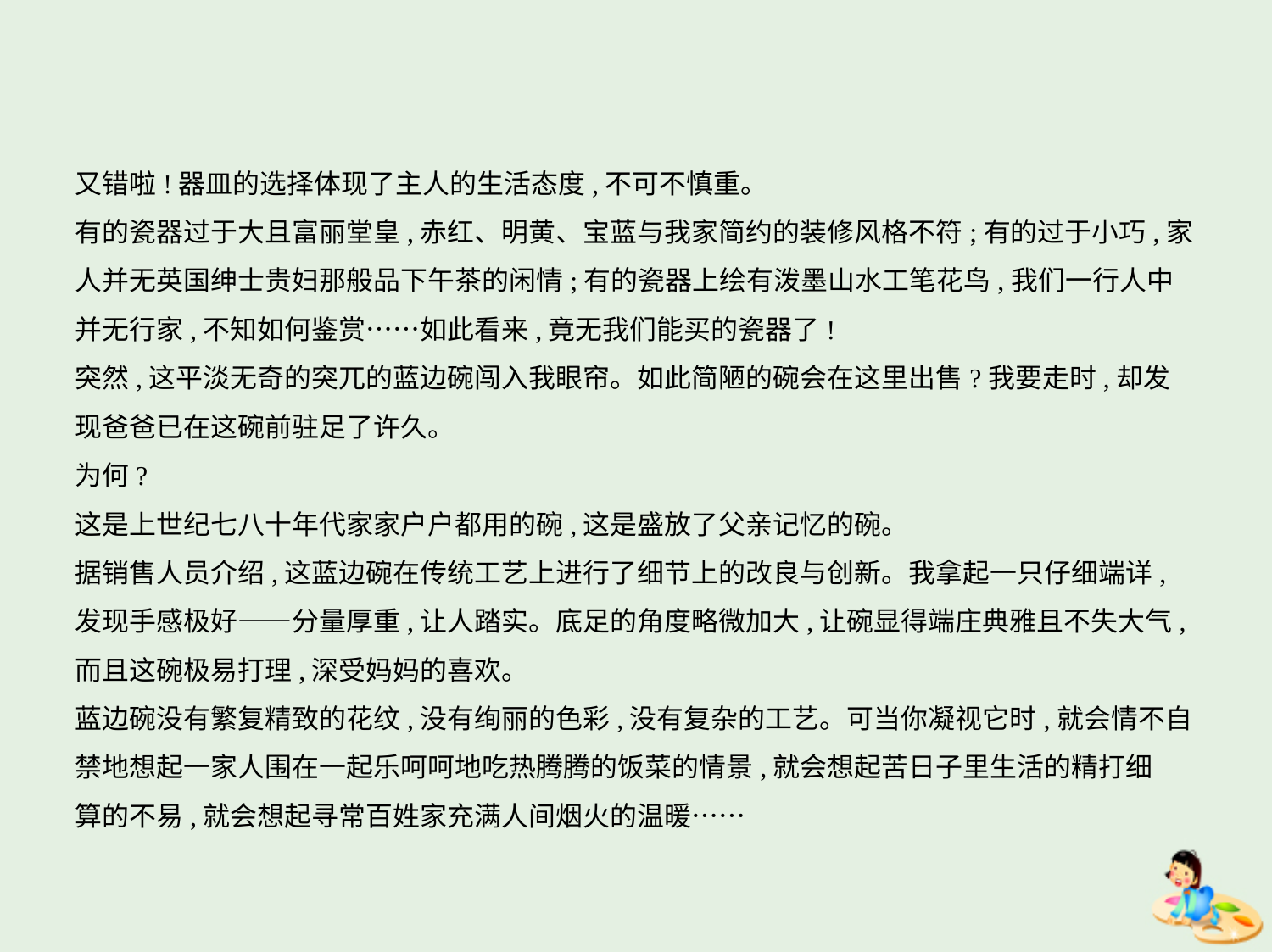

又错啦!器皿的选择体现了主人的生活态度,不可不慎重。
有的瓷器过于大且富丽堂皇,赤红、明黄、宝蓝与我家简约的装修风格不符;有的过于小巧,家
人并无英国绅士贵妇那般品下午茶的闲情;有的瓷器上绘有泼墨山水工笔花鸟,我们一行人中
并无行家,不知如何鉴赏……如此看来,竟无我们能买的瓷器了!
突然,这平淡无奇的突兀的蓝边碗闯入我眼帘。如此简陋的碗会在这里出售?我要走时,却发
现爸爸已在这碗前驻足了许久。
为何?
这是上世纪七八十年代家家户户都用的碗,这是盛放了父亲记忆的碗。
据销售人员介绍,这蓝边碗在传统工艺上进行了细节上的改良与创新。我拿起一只仔细端详,
发现手感极好——分量厚重,让人踏实。底足的角度略微加大,让碗显得端庄典雅且不失大气,
而且这碗极易打理,深受妈妈的喜欢。
蓝边碗没有繁复精致的花纹,没有绚丽的色彩,没有复杂的工艺。可当你凝视它时,就会情不自
禁地想起一家人围在一起乐呵呵地吃热腾腾的饭菜的情景,就会想起苦日子里生活的精打细
算的不易,就会想起寻常百姓家充满人间烟火的温暖……